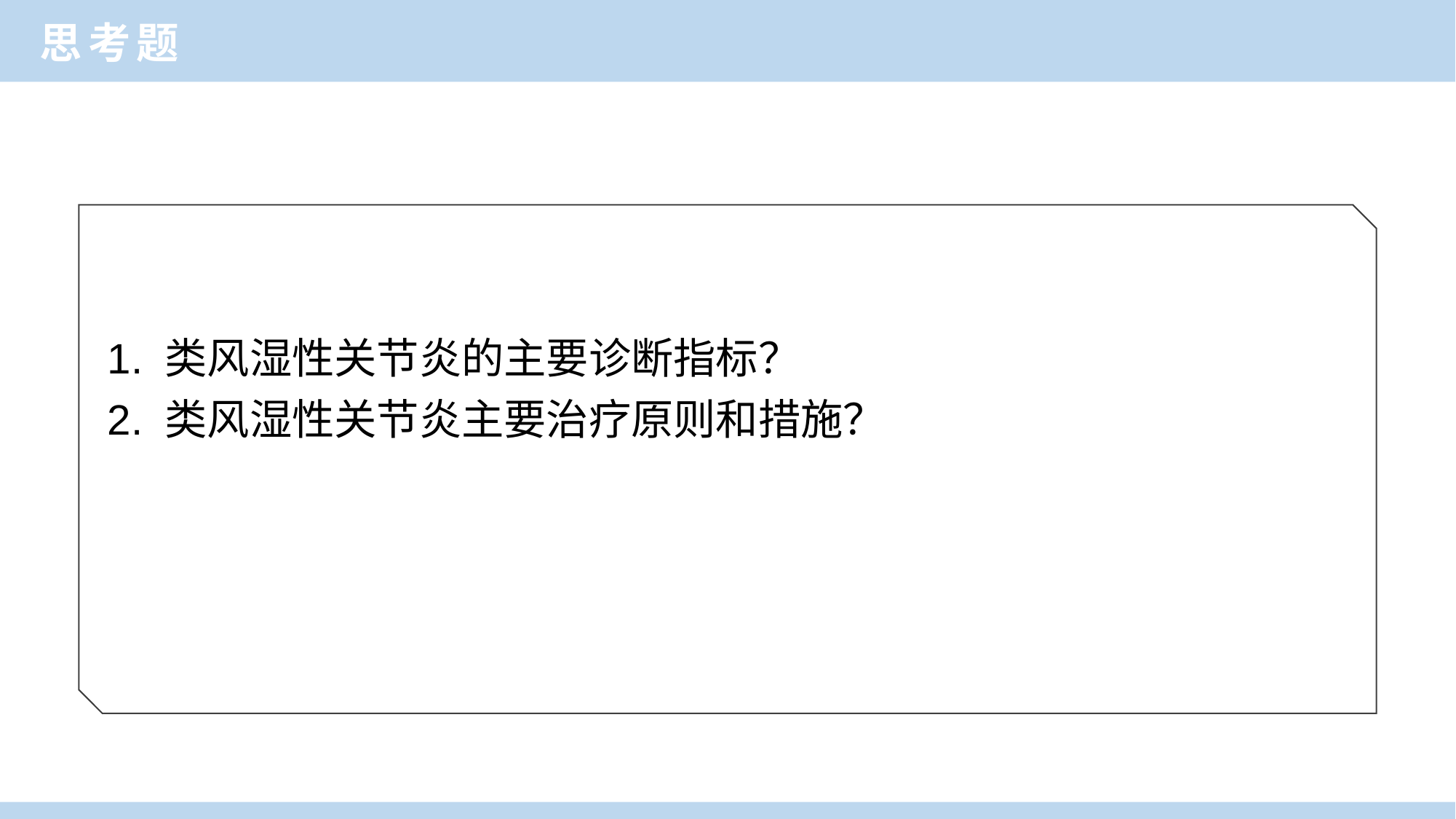

思考题

1. 类风湿性关节炎的主要诊断指标？
2. 类风湿性关节炎主要治疗原则和措施？